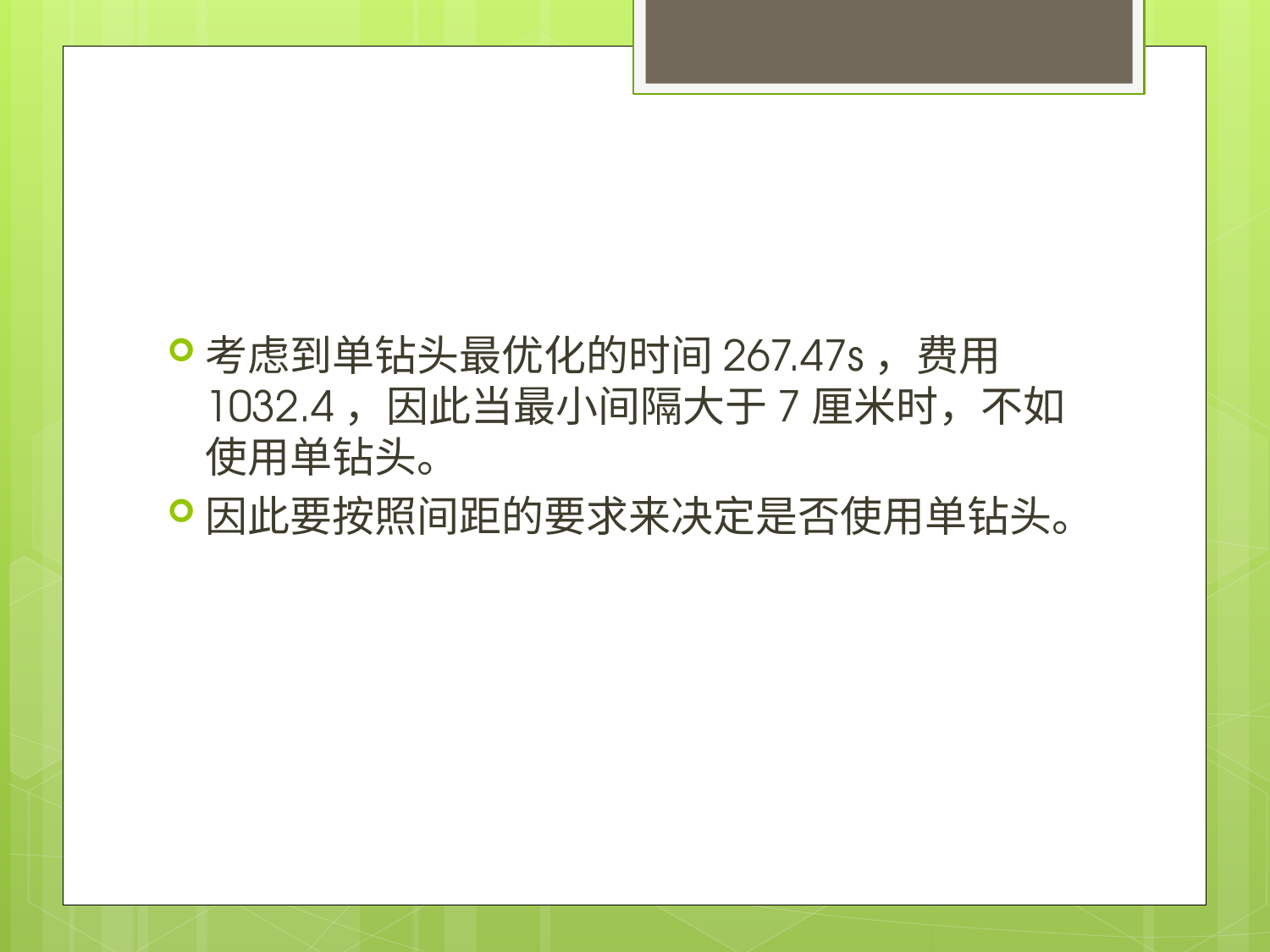

#
考虑到单钻头最优化的时间267.47s，费用1032.4，因此当最小间隔大于7厘米时，不如使用单钻头。
因此要按照间距的要求来决定是否使用单钻头。